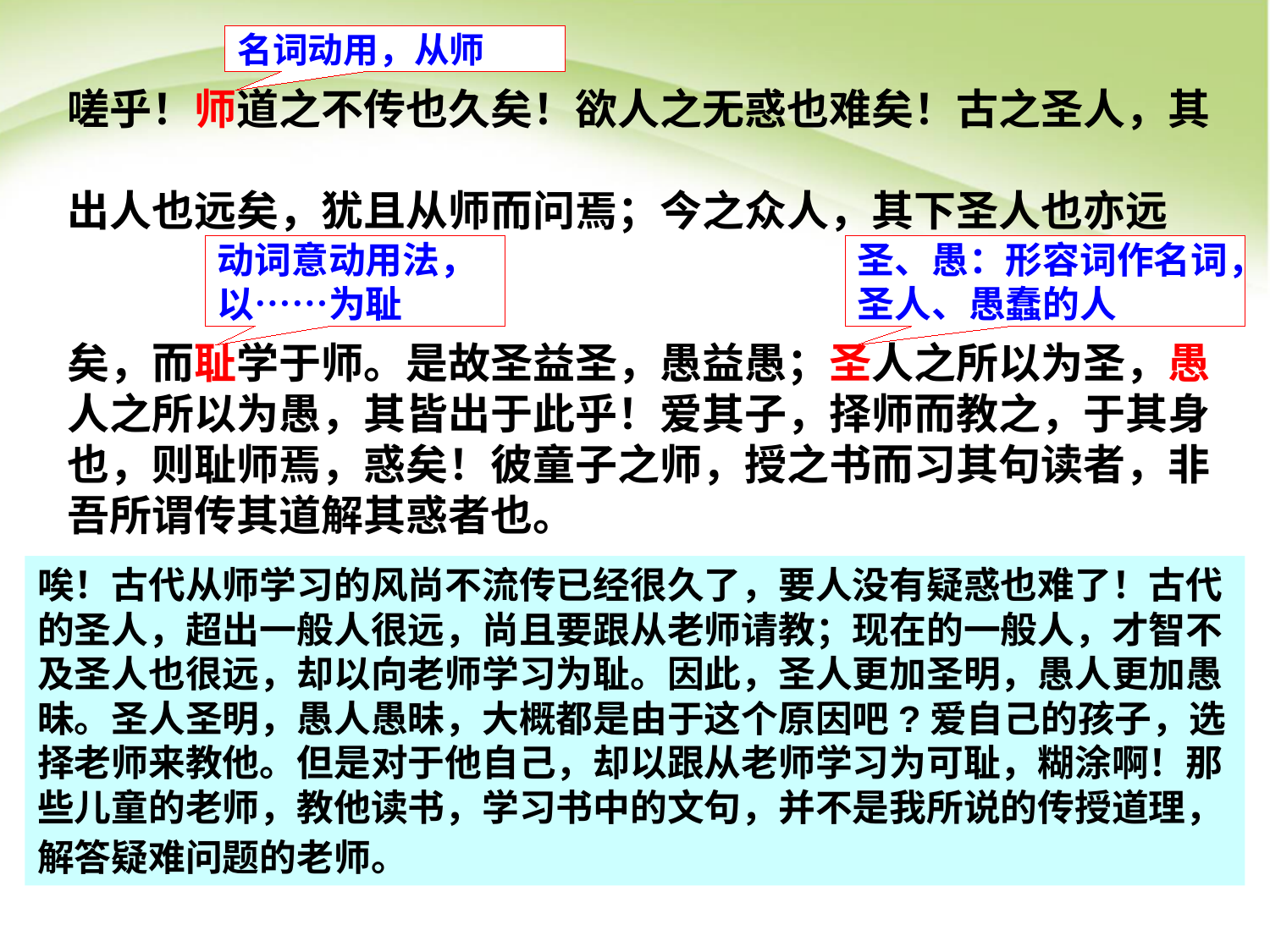

名词动用，从师
嗟乎！师道之不传也久矣！欲人之无惑也难矣！古之圣人，其

出人也远矣，犹且从师而问焉；今之众人，其下圣人也亦远

矣，而耻学于师。是故圣益圣，愚益愚；圣人之所以为圣，愚
人之所以为愚，其皆出于此乎！爱其子，择师而教之，于其身
也，则耻师焉，惑矣！彼童子之师，授之书而习其句读者，非
吾所谓传其道解其惑者也。
动词意动用法，
以……为耻
圣、愚：形容词作名词，
圣人、愚蠢的人
唉！古代从师学习的风尚不流传已经很久了，要人没有疑惑也难了！古代的圣人，超出一般人很远，尚且要跟从老师请教；现在的一般人，才智不及圣人也很远，却以向老师学习为耻。因此，圣人更加圣明，愚人更加愚昧。圣人圣明，愚人愚昧，大概都是由于这个原因吧?爱自己的孩子，选择老师来教他。但是对于他自己，却以跟从老师学习为可耻，糊涂啊！那些儿童的老师，教他读书，学习书中的文句，并不是我所说的传授道理，解答疑难问题的老师。